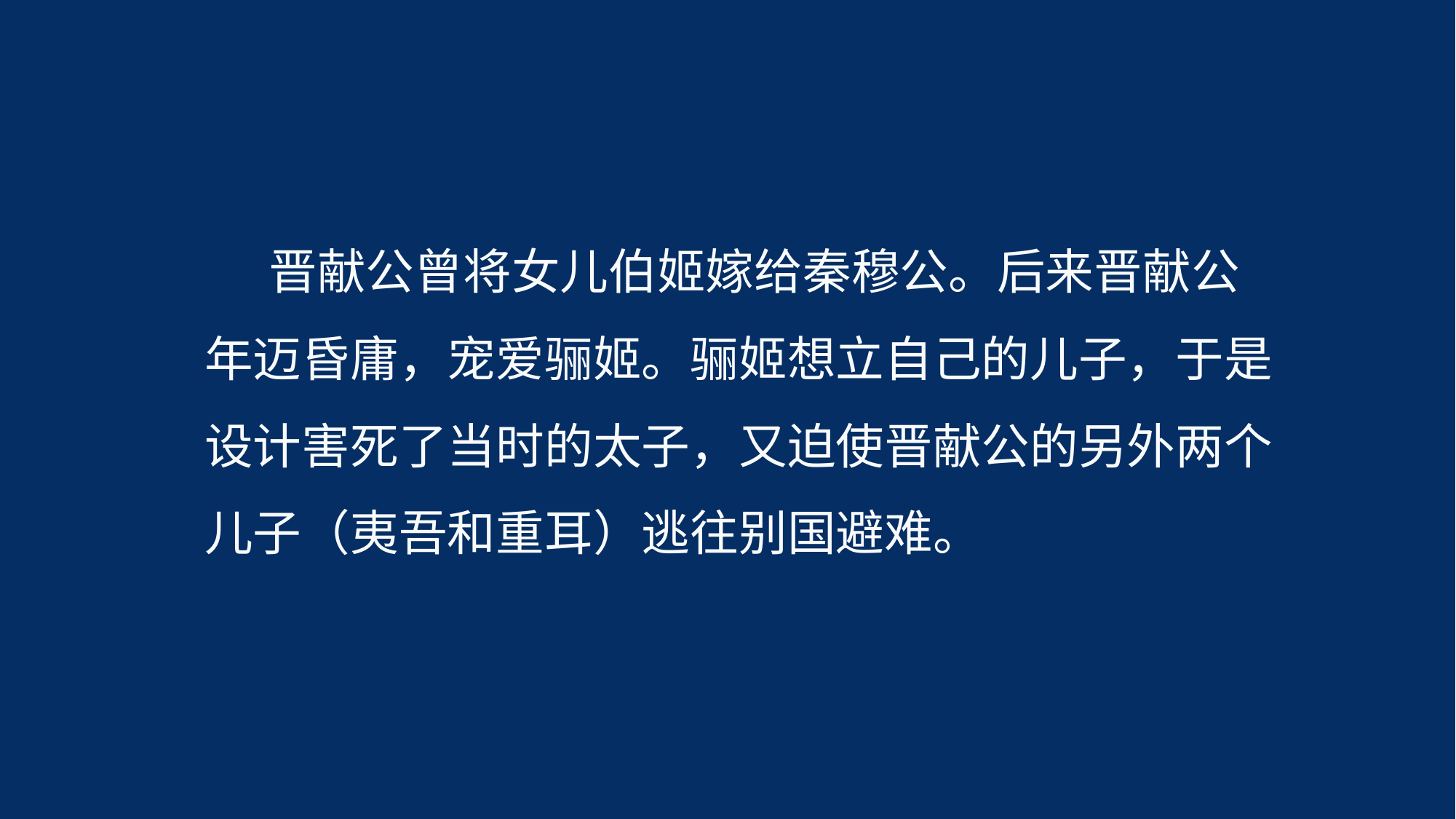

晋献公曾将女儿伯姬嫁给秦穆公。后来晋献公年迈昏庸，宠爱骊姬。骊姬想立自己的儿子，于是设计害死了当时的太子，又迫使晋献公的另外两个儿子（夷吾和重耳）逃往别国避难。